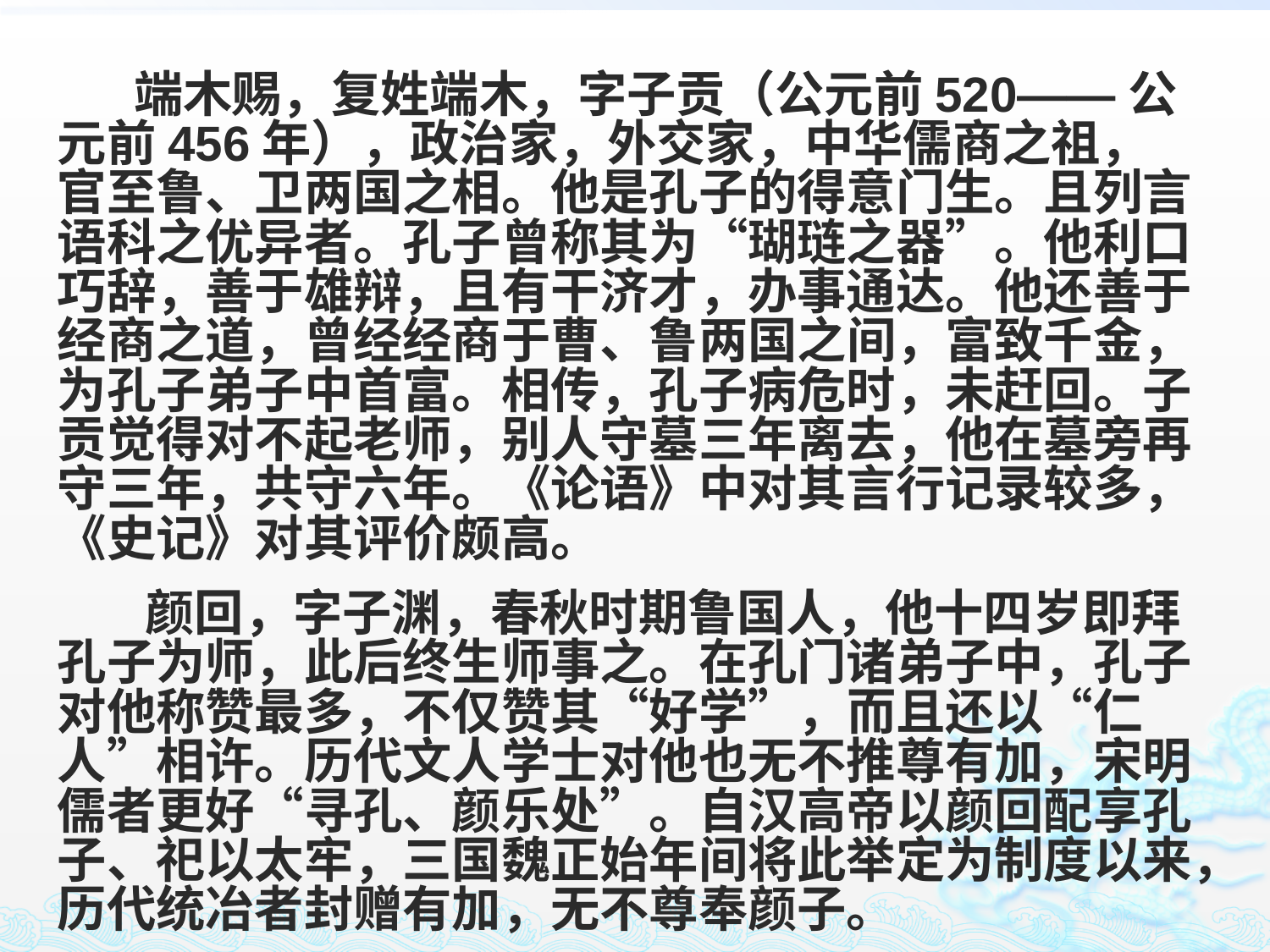

端木赐，复姓端木，字子贡（公元前520——公元前456年），政治家，外交家，中华儒商之祖，官至鲁、卫两国之相。他是孔子的得意门生。且列言语科之优异者。孔子曾称其为“瑚琏之器”。他利口巧辞，善于雄辩，且有干济才，办事通达。他还善于经商之道，曾经经商于曹、鲁两国之间，富致千金，为孔子弟子中首富。相传，孔子病危时，未赶回。子贡觉得对不起老师，别人守墓三年离去，他在墓旁再守三年，共守六年。《论语》中对其言行记录较多，《史记》对其评价颇高。
   颜回，字子渊，春秋时期鲁国人，他十四岁即拜孔子为师，此后终生师事之。在孔门诸弟子中，孔子对他称赞最多，不仅赞其“好学”，而且还以“仁人”相许。历代文人学士对他也无不推尊有加，宋明儒者更好“寻孔、颜乐处”。自汉高帝以颜回配享孔子、祀以太牢，三国魏正始年间将此举定为制度以来，历代统冶者封赠有加，无不尊奉颜子。